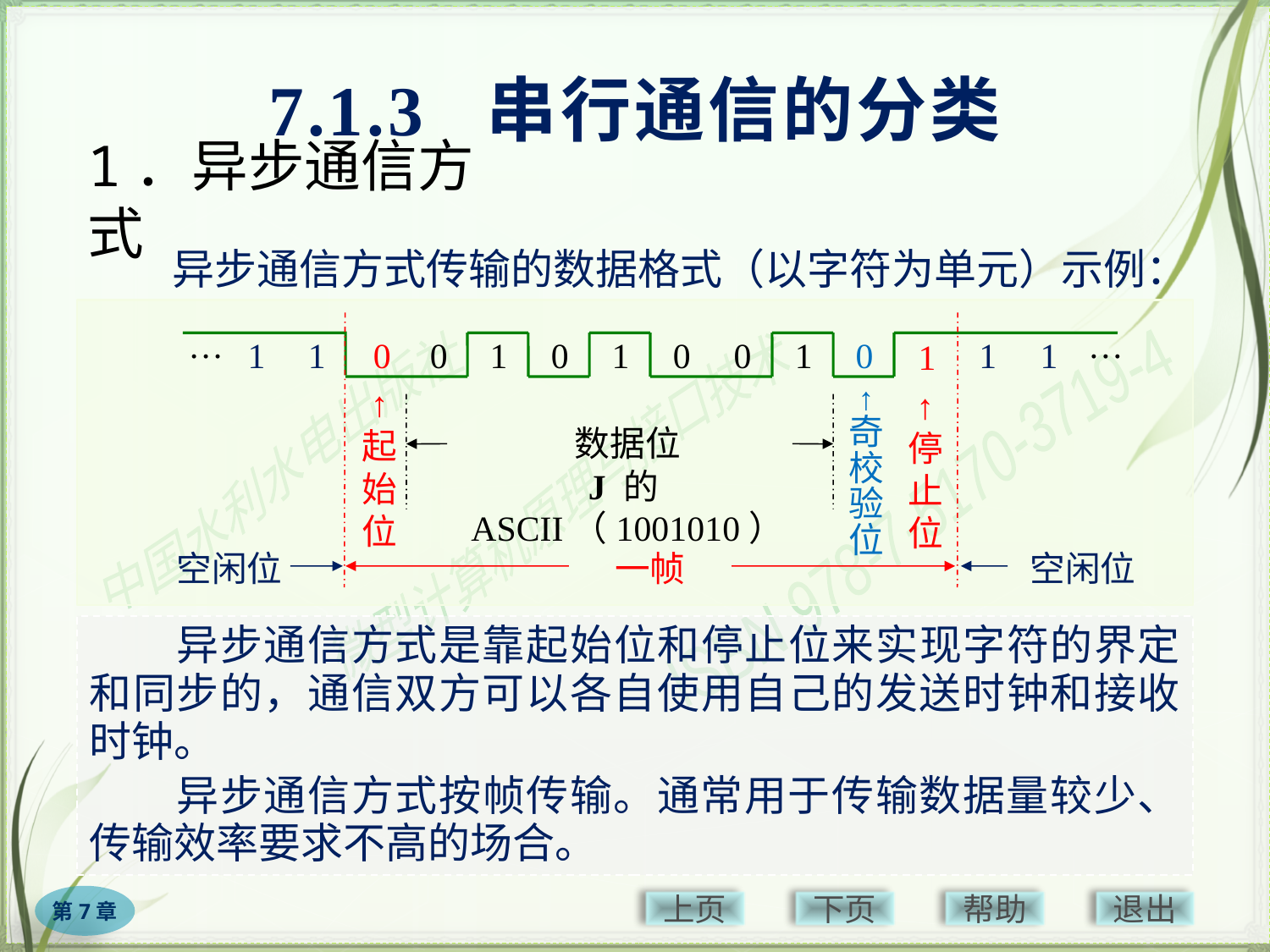

7.1.3  串行通信的分类
# 1．异步通信方式
　　异步通信方式传输的数据格式（以字符为单元）示例：

空闲位
一帧
空闲位

…
…
1
1
0
0
1
0
1
0
0
1
0
1
1
1

↑
起
始
位
↑
奇
校
验
位
↑
停
止
位

数据位
J 的ASCII（1001010）

　　异步通信方式是靠起始位和停止位来实现字符的界定和同步的，通信双方可以各自使用自己的发送时钟和接收时钟。
　　异步通信方式按帧传输。通常用于传输数据量较少、传输效率要求不高的场合。